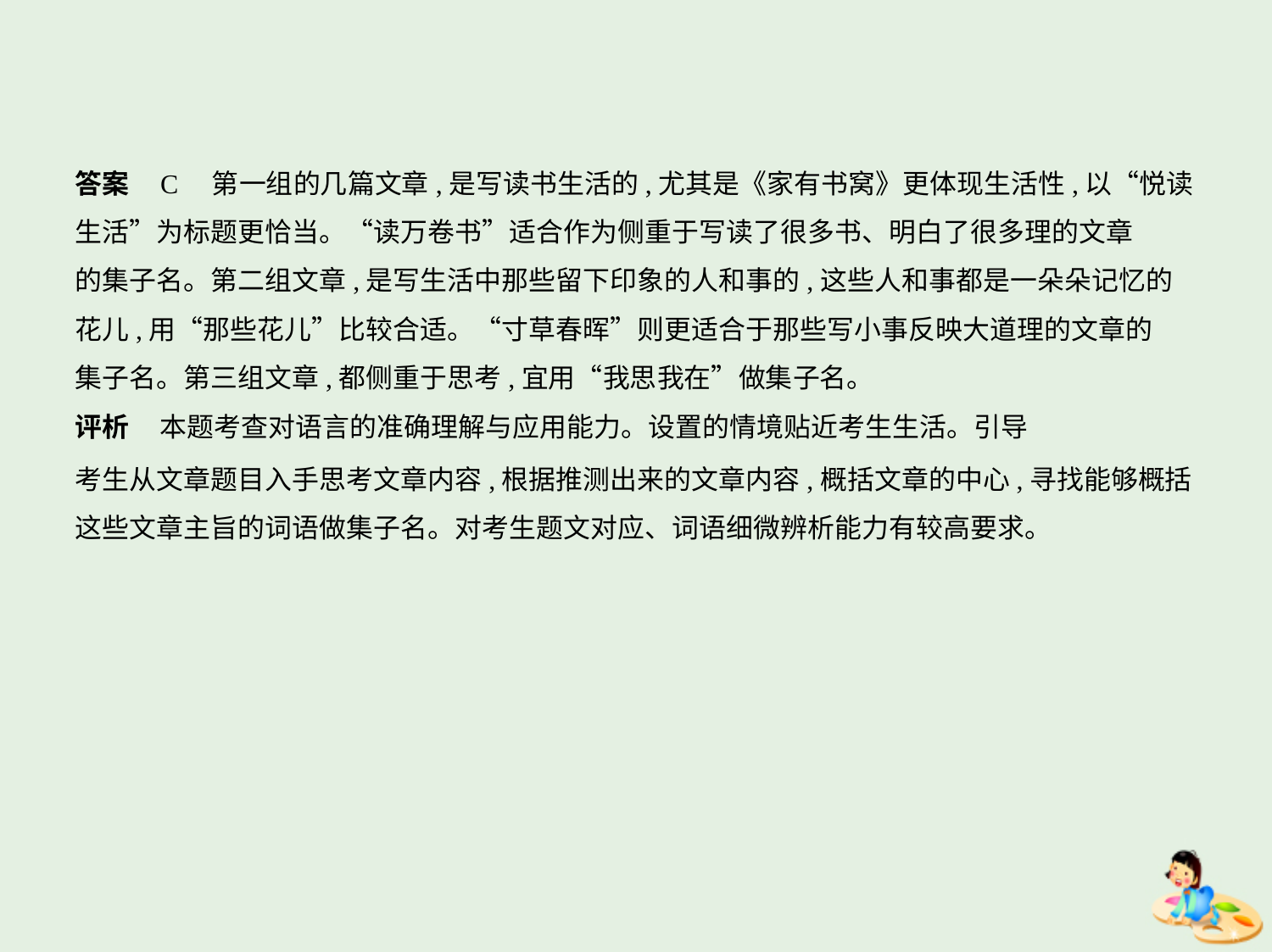

答案    C　第一组的几篇文章,是写读书生活的,尤其是《家有书窝》更体现生活性,以“悦读
生活”为标题更恰当。“读万卷书”适合作为侧重于写读了很多书、明白了很多理的文章
的集子名。第二组文章,是写生活中那些留下印象的人和事的,这些人和事都是一朵朵记忆的
花儿,用“那些花儿”比较合适。“寸草春晖”则更适合于那些写小事反映大道理的文章的
集子名。第三组文章,都侧重于思考,宜用“我思我在”做集子名。
评析     本题考查对语言的准确理解与应用能力。设置的情境贴近考生生活。引导
考生从文章题目入手思考文章内容,根据推测出来的文章内容,概括文章的中心,寻找能够概括
这些文章主旨的词语做集子名。对考生题文对应、词语细微辨析能力有较高要求。